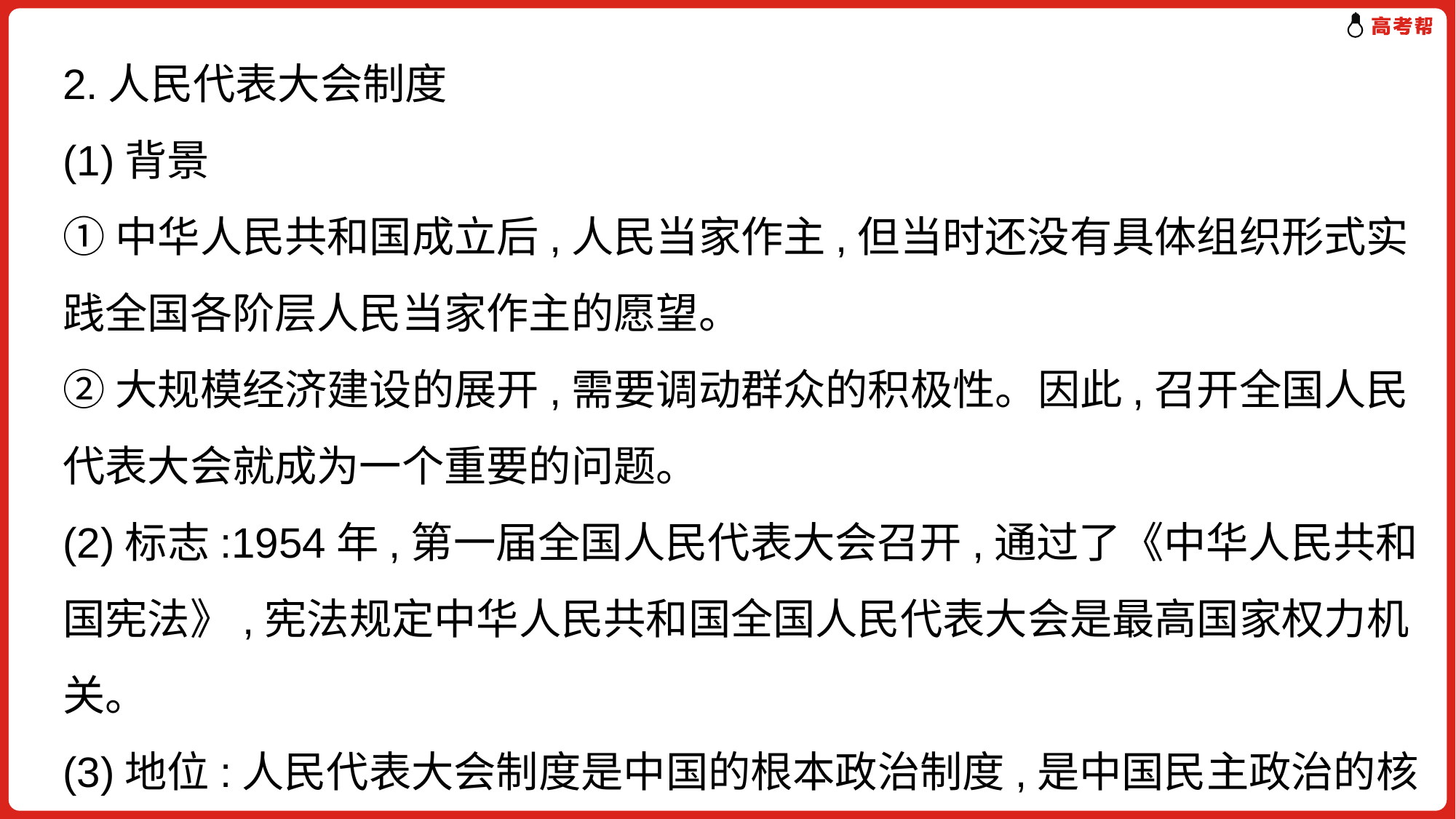

2.人民代表大会制度
(1)背景
①中华人民共和国成立后,人民当家作主,但当时还没有具体组织形式实践全国各阶层人民当家作主的愿望。
②大规模经济建设的展开,需要调动群众的积极性。因此,召开全国人民代表大会就成为一个重要的问题。
(2)标志:1954年,第一届全国人民代表大会召开,通过了《中华人民共和国宪法》,宪法规定中华人民共和国全国人民代表大会是最高国家权力机关。
(3)地位:人民代表大会制度是中国的根本政治制度,是中国民主政治的核心。